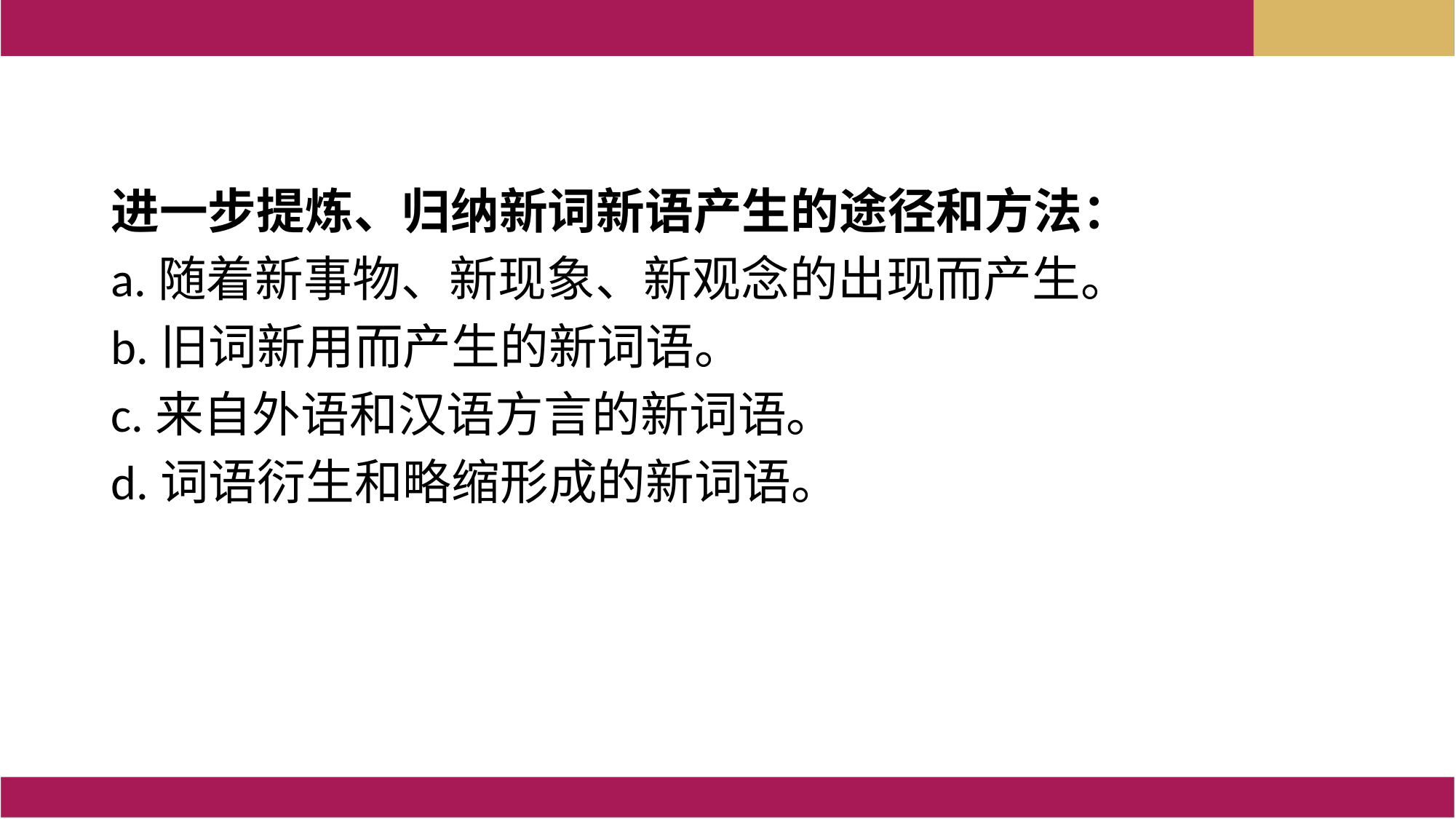

进一步提炼、归纳新词新语产生的途径和方法：
a.随着新事物、新现象、新观念的出现而产生。
b.旧词新用而产生的新词语。
c.来自外语和汉语方言的新词语。
d.词语衍生和略缩形成的新词语。